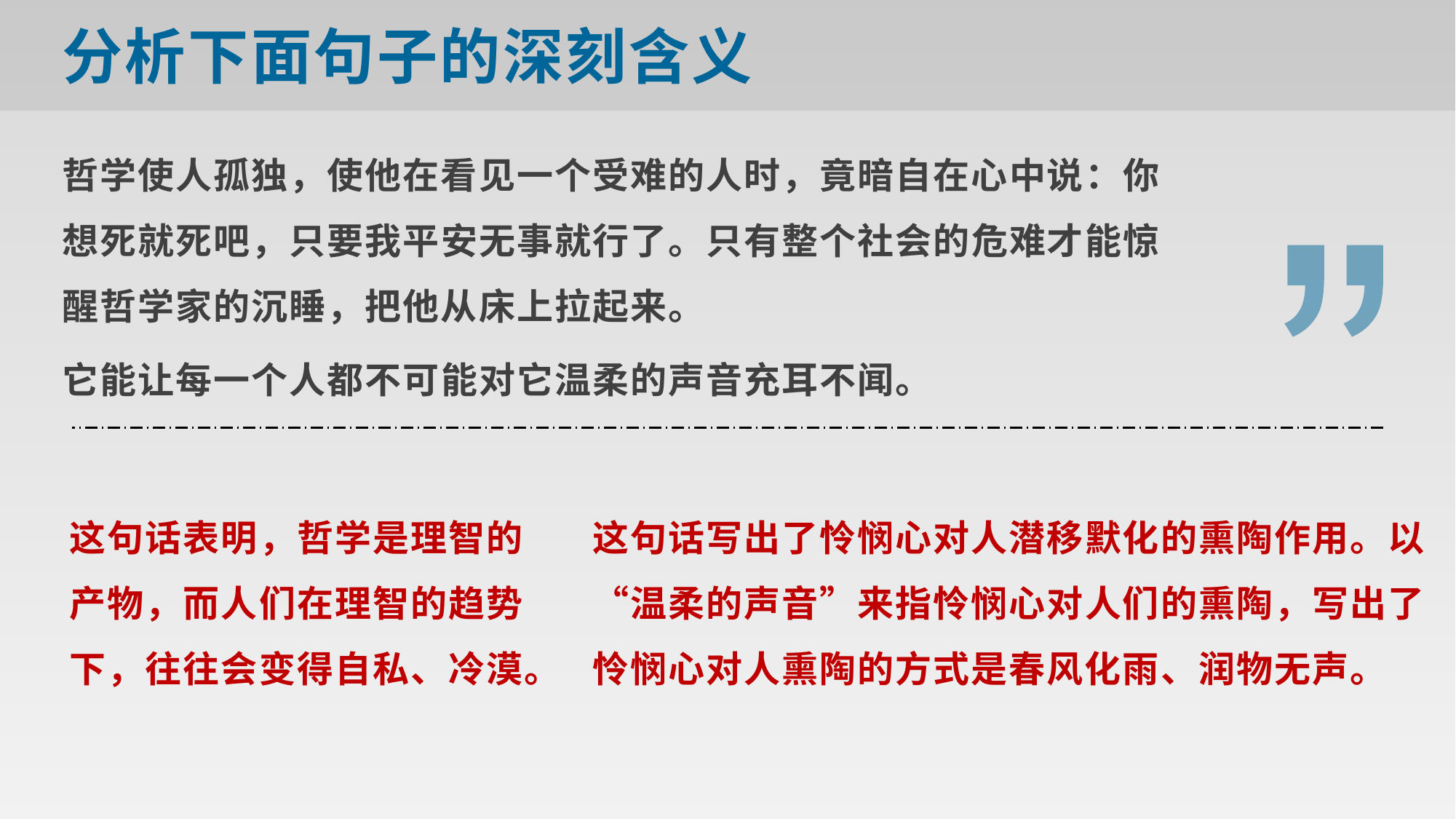

分析下面句子的深刻含义
哲学使人孤独，使他在看见一个受难的人时，竟暗自在心中说：你想死就死吧，只要我平安无事就行了。只有整个社会的危难才能惊醒哲学家的沉睡，把他从床上拉起来。

它能让每一个人都不可能对它温柔的声音充耳不闻。
这句话表明，哲学是理智的产物，而人们在理智的趋势下，往往会变得自私、冷漠。
这句话写出了怜悯心对人潜移默化的熏陶作用。以“温柔的声音”来指怜悯心对人们的熏陶，写出了怜悯心对人熏陶的方式是春风化雨、润物无声。